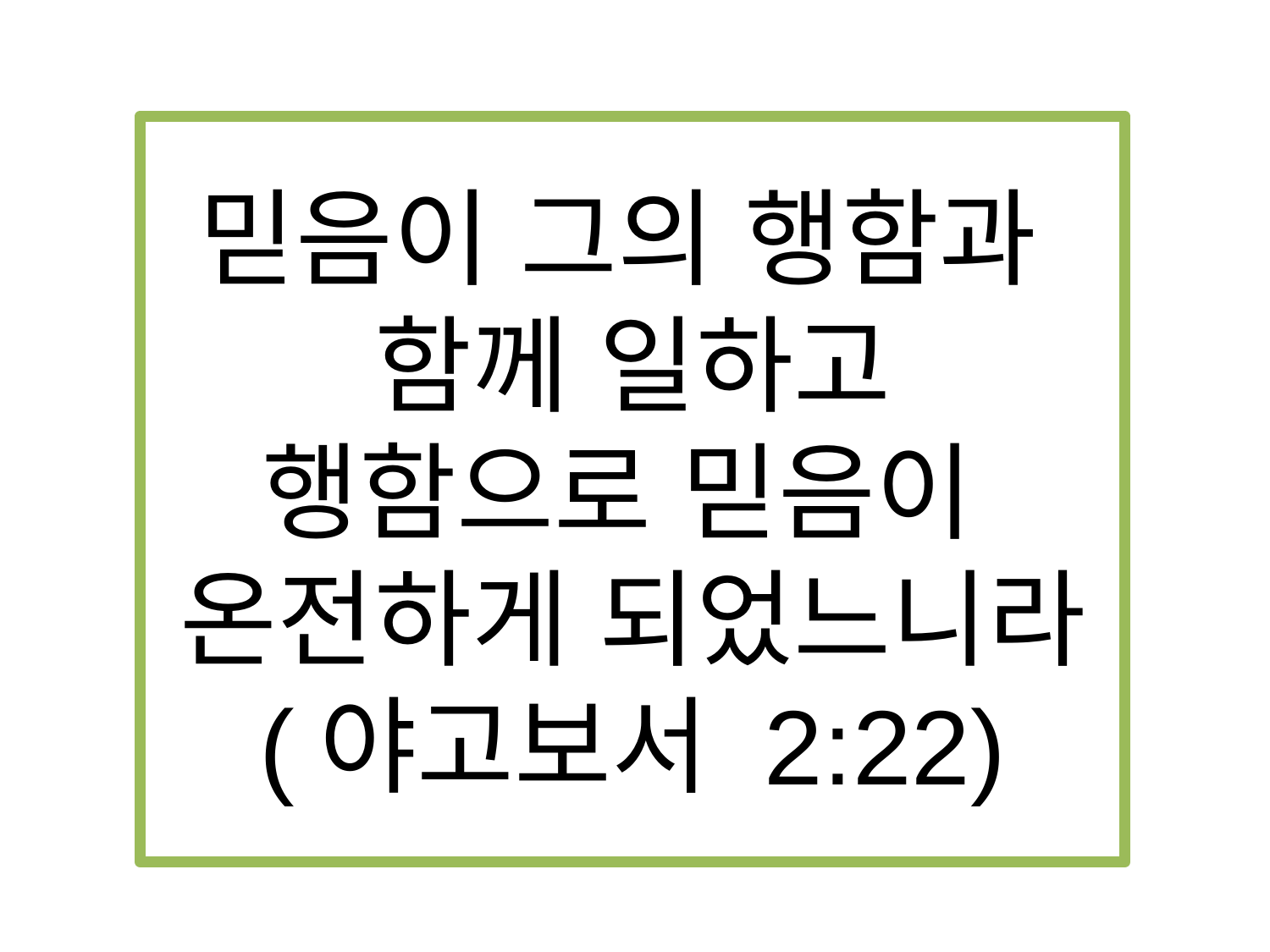

# 믿음이 그의 행함과 함께 일하고 행함으로 믿음이 온전하게 되었느니라 (야고보서 2:22)